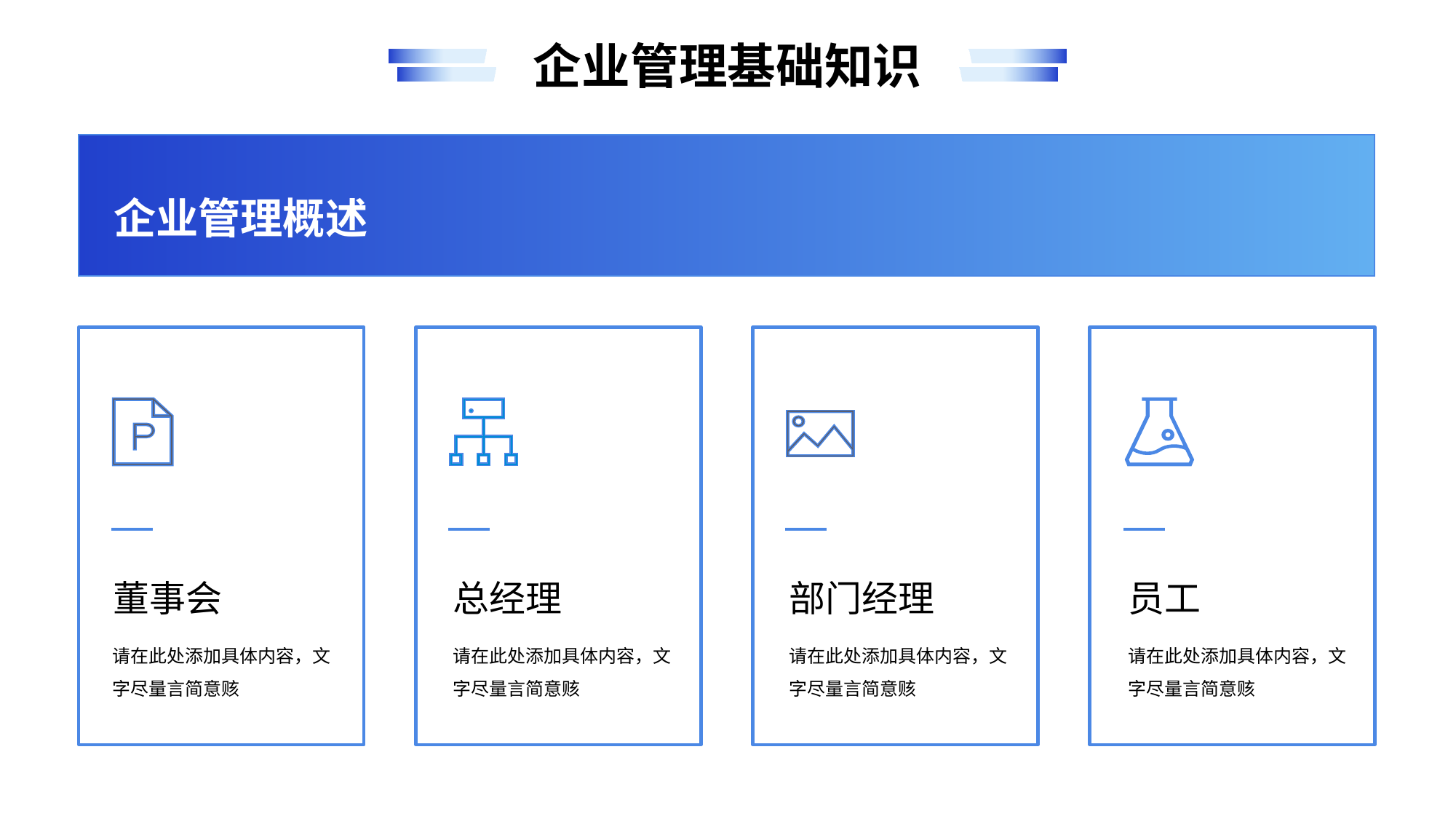

企业管理基础知识

企业管理概述

董事会
总经理
部门经理
员工
请在此处添加具体内容，文字尽量言简意赅
请在此处添加具体内容，文字尽量言简意赅
请在此处添加具体内容，文字尽量言简意赅
请在此处添加具体内容，文字尽量言简意赅